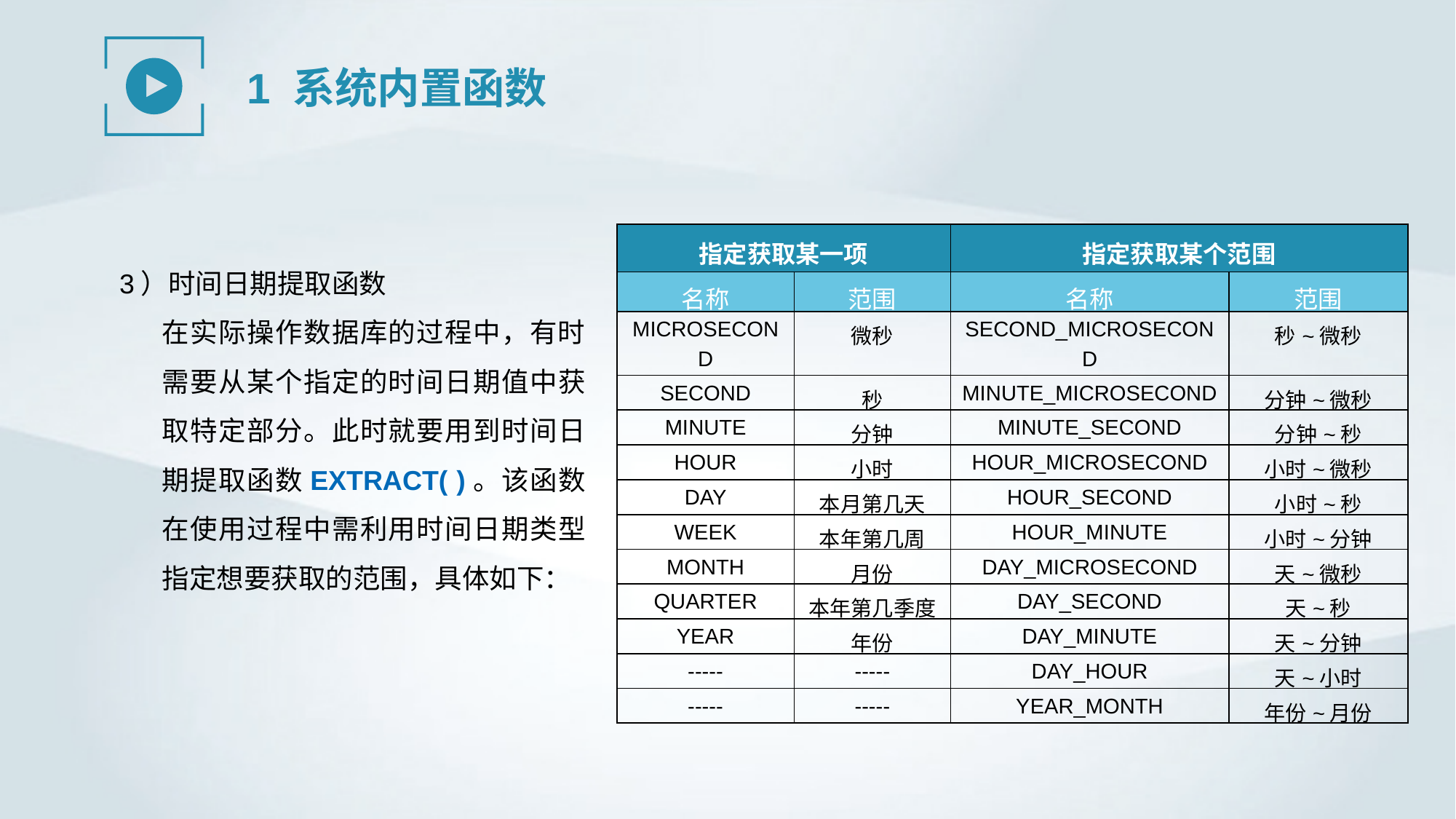

1 系统内置函数
| 指定获取某一项 | 指定获取某一项 | 指定获取某个范围 |  |
| --- | --- | --- | --- |
| 名称 | 范围 | 名称 | 范围 |
| MICROSECOND | 微秒 | SECOND\_MICROSECOND | 秒~微秒 |
| SECOND | 秒 | MINUTE\_MICROSECOND | 分钟~微秒 |
| MINUTE | 分钟 | MINUTE\_SECOND | 分钟~秒 |
| HOUR | 小时 | HOUR\_MICROSECOND | 小时~微秒 |
| DAY | 本月第几天 | HOUR\_SECOND | 小时~秒 |
| WEEK | 本年第几周 | HOUR\_MINUTE | 小时~分钟 |
| MONTH | 月份 | DAY\_MICROSECOND | 天~微秒 |
| QUARTER | 本年第几季度 | DAY\_SECOND | 天~秒 |
| YEAR | 年份 | DAY\_MINUTE | 天~分钟 |
| ----- | ----- | DAY\_HOUR | 天~小时 |
| ----- | ----- | YEAR\_MONTH | 年份~月份 |
3）时间日期提取函数
在实际操作数据库的过程中，有时需要从某个指定的时间日期值中获取特定部分。此时就要用到时间日期提取函数EXTRACT( )。该函数在使用过程中需利用时间日期类型指定想要获取的范围，具体如下：